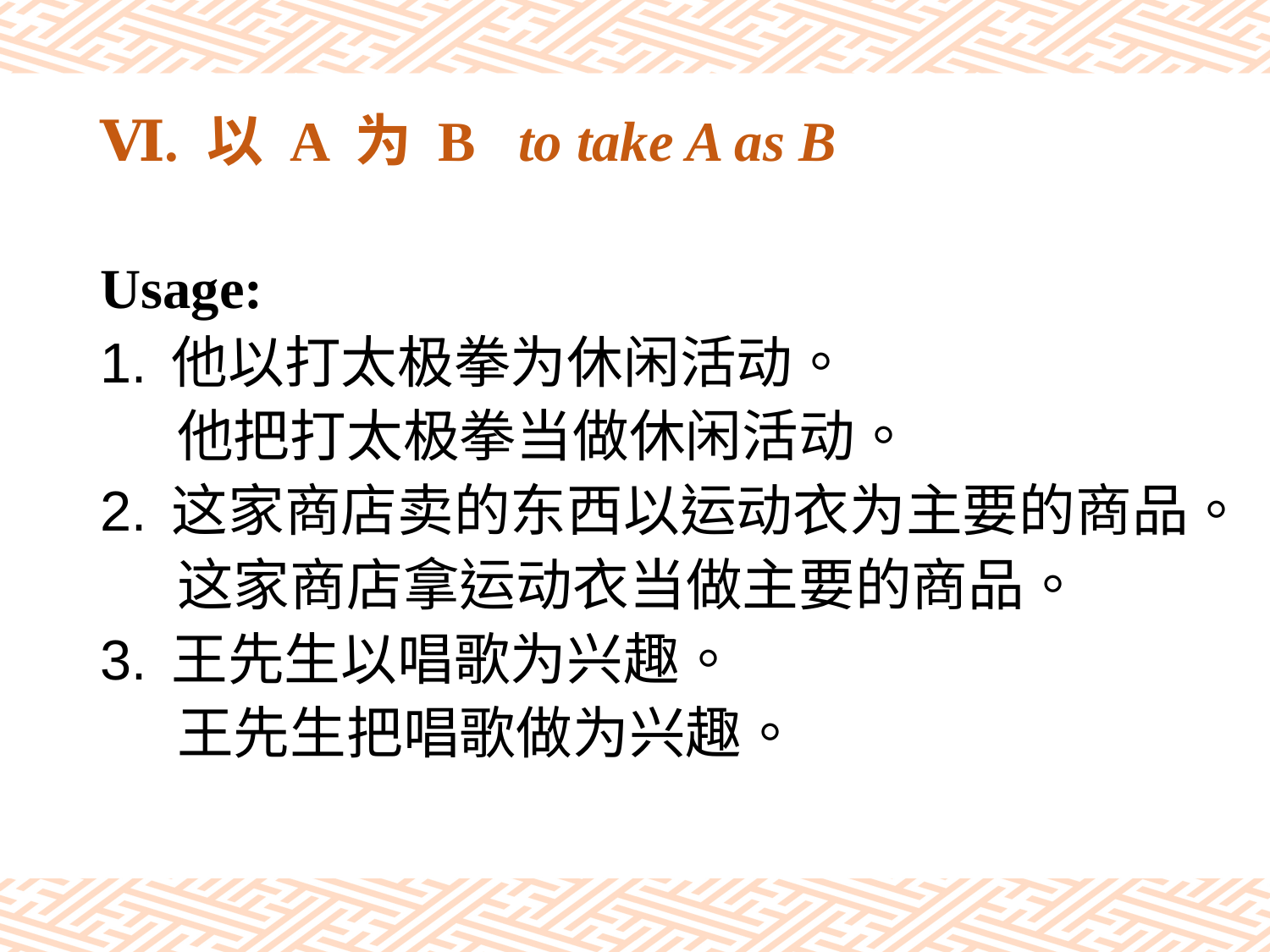

# Ⅵ. 以 A 为 B   to take A as B
Usage:
他以打太极拳为休闲活动。
     他把打太极拳当做休闲活动。
这家商店卖的东西以运动衣为主要的商品。
     这家商店拿运动衣当做主要的商品。
王先生以唱歌为兴趣。
     王先生把唱歌做为兴趣。